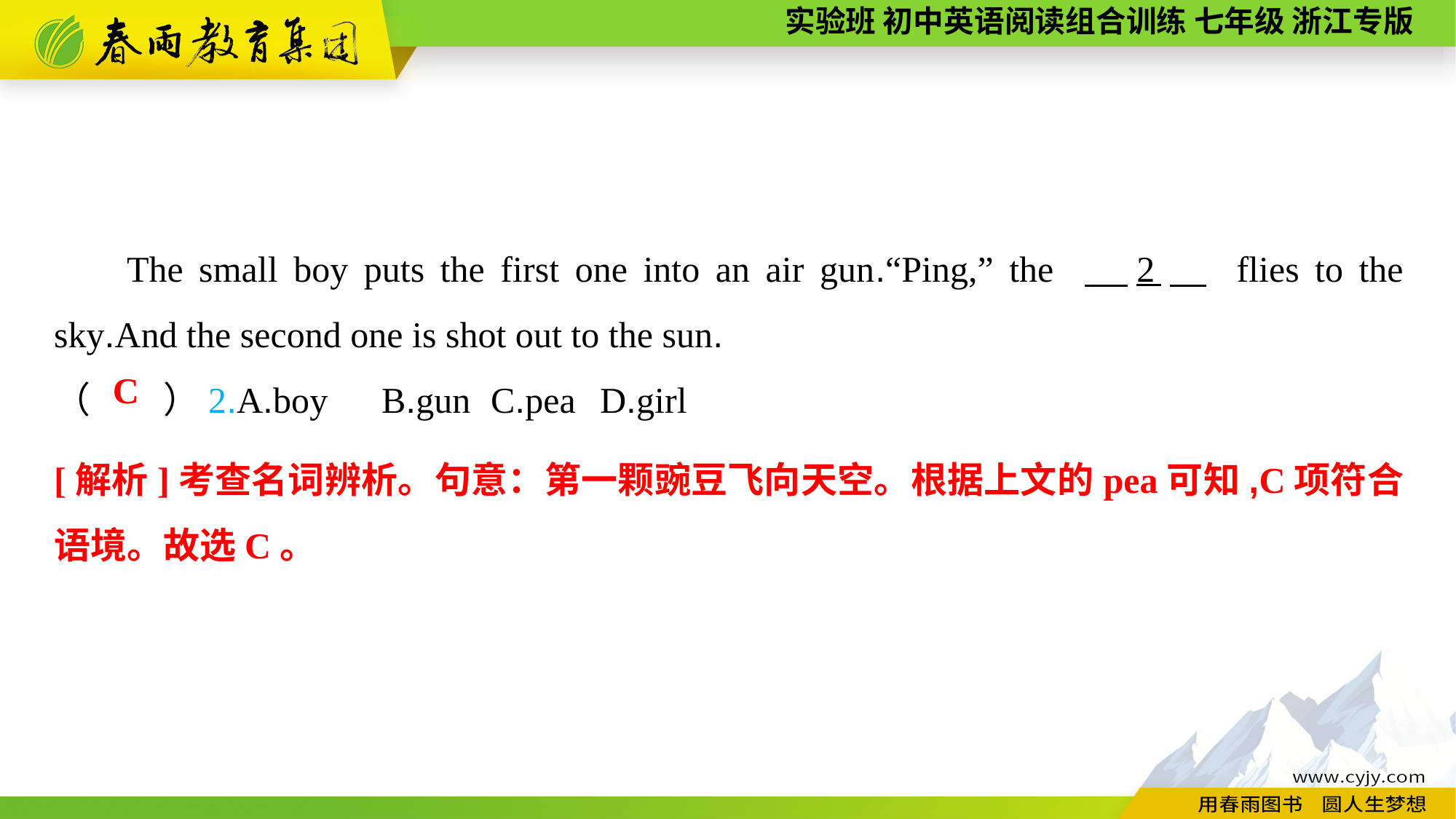

The small boy puts the first one into an air gun.“Ping,” the 　2　 flies to the sky.And the second one is shot out to the sun.
（　　）2.A.boy	B.gun	C.pea	D.girl
C
[解析]考查名词辨析。句意：第一颗豌豆飞向天空。根据上文的pea可知,C项符合语境。故选C。